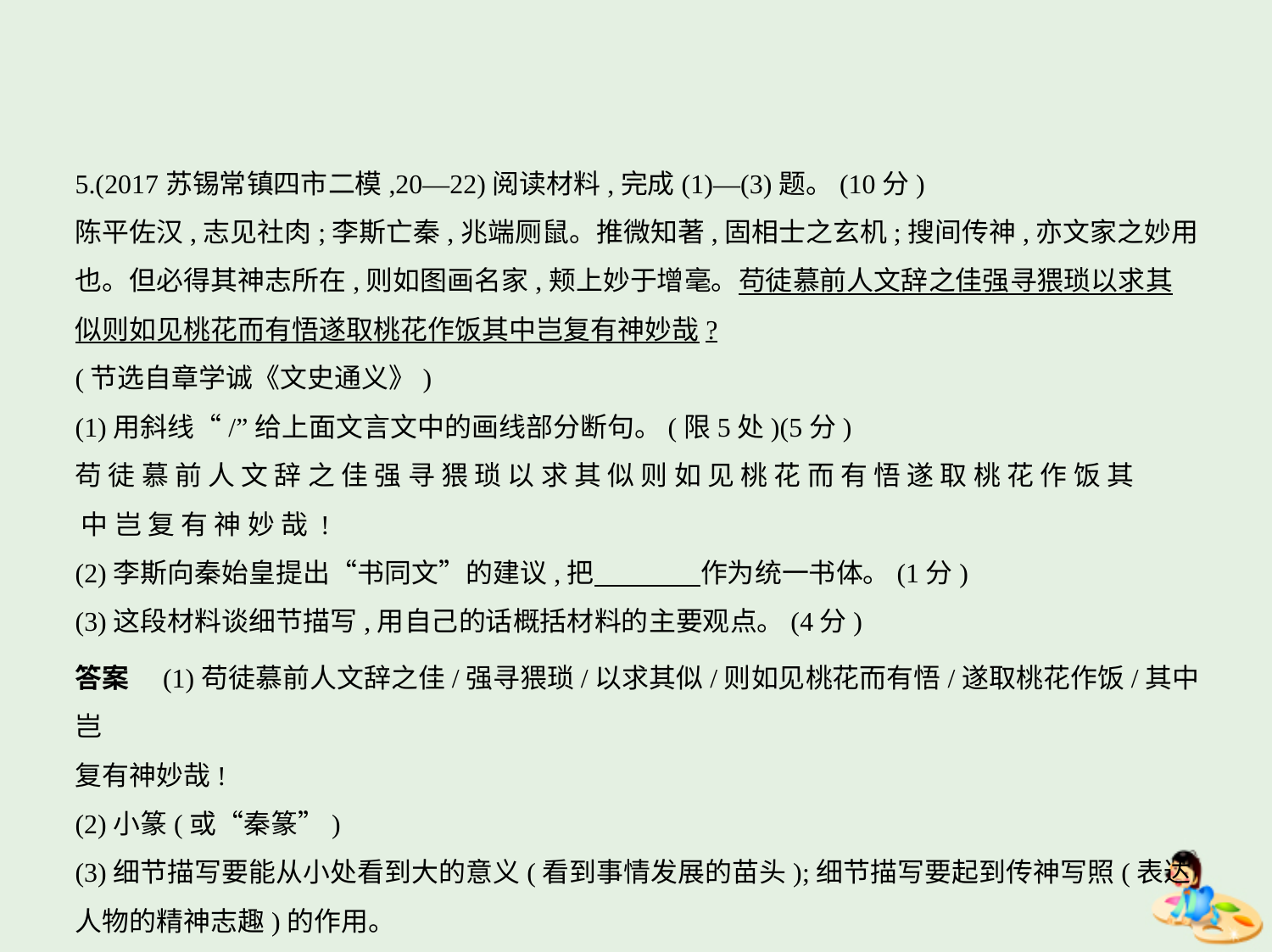

5.(2017苏锡常镇四市二模,20—22)阅读材料,完成(1)—(3)题。(10分)
陈平佐汉,志见社肉;李斯亡秦,兆端厕鼠。推微知著,固相士之玄机;搜间传神,亦文家之妙用
也。但必得其神志所在,则如图画名家,颊上妙于增毫。苟徒慕前人文辞之佳强寻猥琐以求其
似则如见桃花而有悟遂取桃花作饭其中岂复有神妙哉?
(节选自章学诚《文史通义》)
(1)用斜线“/”给上面文言文中的画线部分断句。(限5处)(5分)
苟 徒 慕 前 人 文 辞 之 佳 强 寻 猥 琐 以 求 其 似 则 如 见 桃 花 而 有 悟 遂 取 桃 花 作 饭 其
 中 岂 复 有 神 妙 哉 !
(2)李斯向秦始皇提出“书同文”的建议,把　　　    作为统一书体。(1分)
(3)这段材料谈细节描写,用自己的话概括材料的主要观点。(4分)
答案　(1)苟徒慕前人文辞之佳/强寻猥琐/以求其似/则如见桃花而有悟/遂取桃花作饭/其中岂
复有神妙哉!
(2)小篆(或“秦篆”)
(3)细节描写要能从小处看到大的意义(看到事情发展的苗头);细节描写要起到传神写照(表达
人物的精神志趣)的作用。